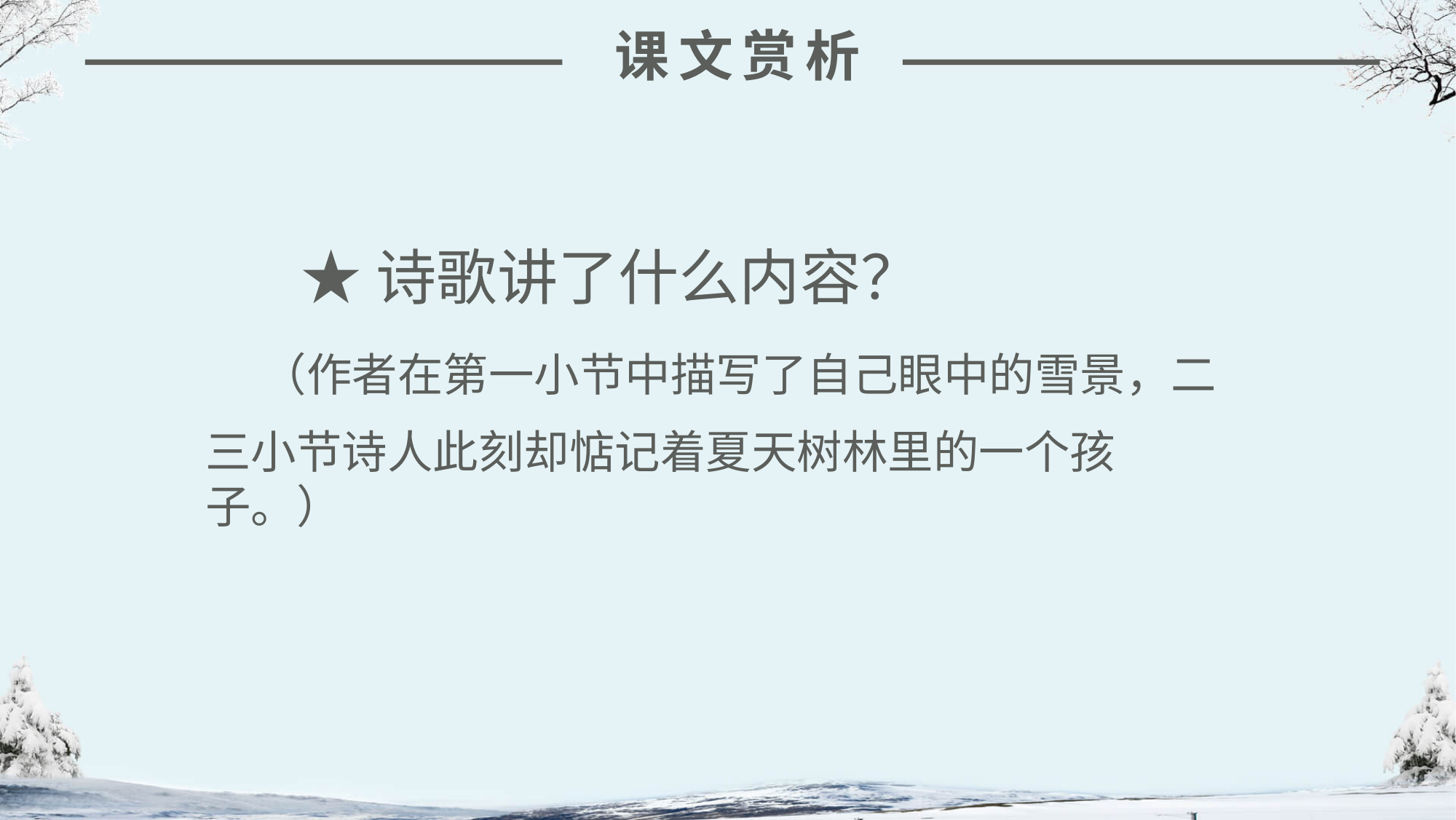

课文赏析

       ★诗歌讲了什么内容？
　 （作者在第一小节中描写了自己眼中的雪景，二
三小节诗人此刻却惦记着夏天树林里的一个孩子。）